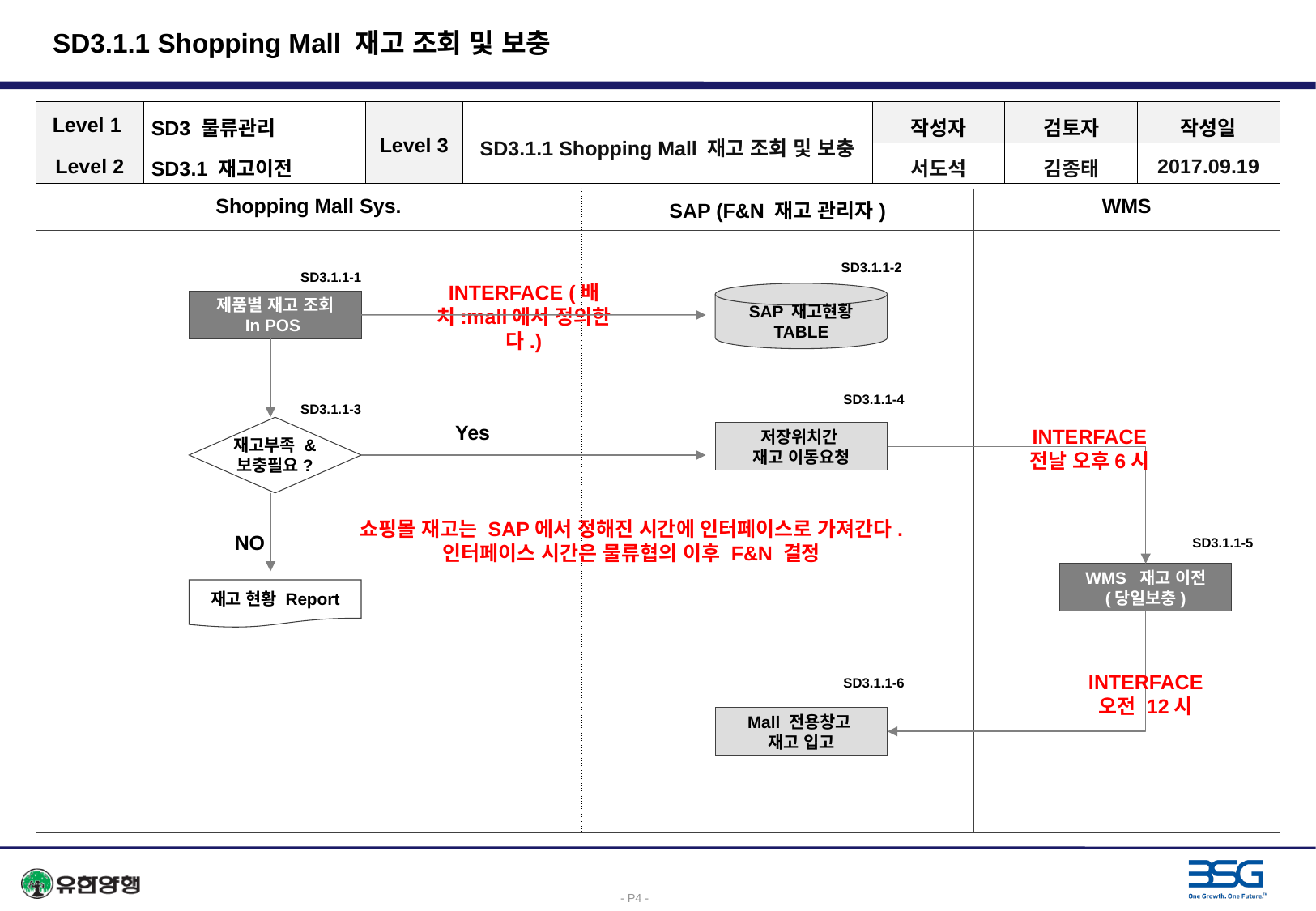

# SD3.1.1 Shopping Mall 재고 조회 및 보충
| Level 1 | SD3 물류관리 | Level 3 | SD3.1.1 Shopping Mall 재고 조회 및 보충 | 작성자 | 검토자 | 작성일 |
| --- | --- | --- | --- | --- | --- | --- |
| Level 2 | SD3.1 재고이전 |  |  | 서도석 | 김종태 | 2017.09.19 |
| Shopping Mall Sys. | SAP (F&N 재고 관리자) | WMS |
| --- | --- | --- |
|  |  |  |
SD3.1.1-2
SD3.1.1-1
INTERFACE (배치:mall에서 정의한다.)
SAP 재고현황
TABLE
제품별 재고 조회
In POS
SD3.1.1-4
SD3.1.1-3
Yes
재고부족 &
보충필요?
INTERFACE
전날 오후6시
저장위치간
재고 이동요청
쇼핑몰 재고는 SAP에서 정해진 시간에 인터페이스로 가져간다.
인터페이스 시간은 물류협의 이후 F&N 결정
NO
SD3.1.1-5
WMS  재고 이전
(당일보충)
재고 현황 Report
INTERFACE
오전 12시
SD3.1.1-6
Mall 전용창고
재고 입고